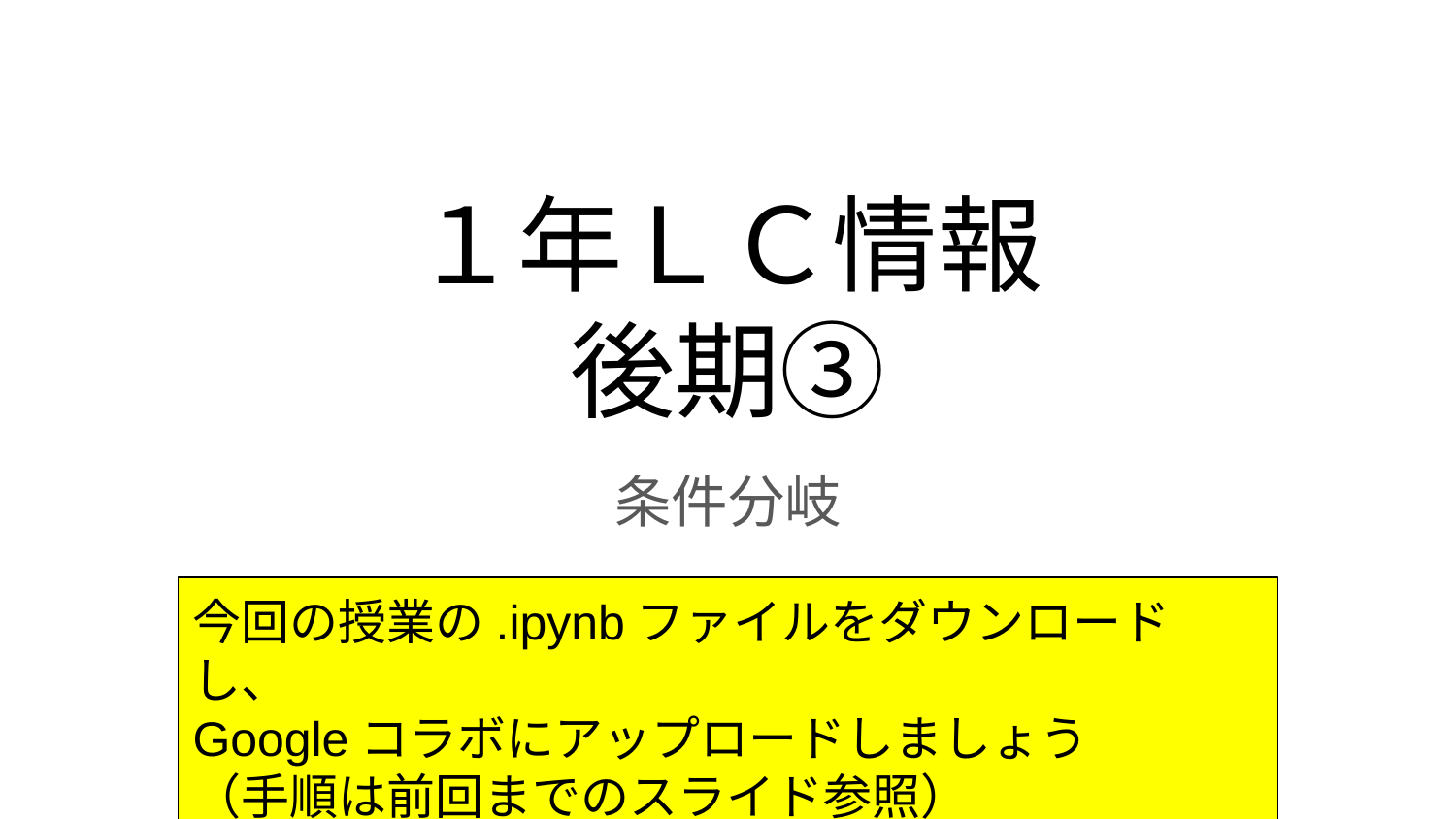

# １年ＬＣ情報
後期③
条件分岐
今回の授業の.ipynbファイルをダウンロードし、
Googleコラボにアップロードしましょう
（手順は前回までのスライド参照）